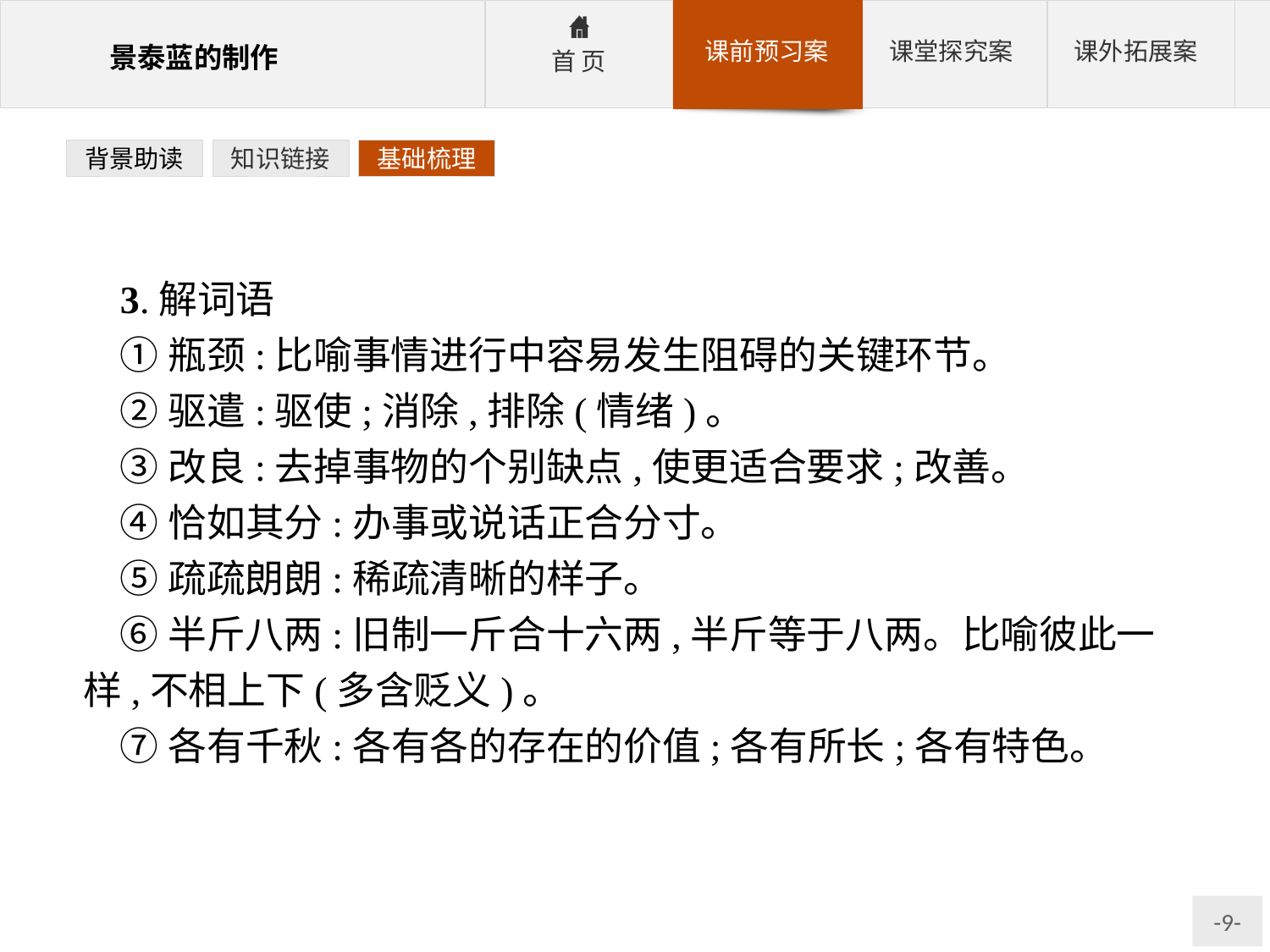

背景助读
知识链接
基础梳理
3.解词语
①瓶颈:比喻事情进行中容易发生阻碍的关键环节。
②驱遣:驱使;消除,排除(情绪)。
③改良:去掉事物的个别缺点,使更适合要求;改善。
④恰如其分:办事或说话正合分寸。
⑤疏疏朗朗:稀疏清晰的样子。
⑥半斤八两:旧制一斤合十六两,半斤等于八两。比喻彼此一样,不相上下(多含贬义)。
⑦各有千秋:各有各的存在的价值;各有所长;各有特色。